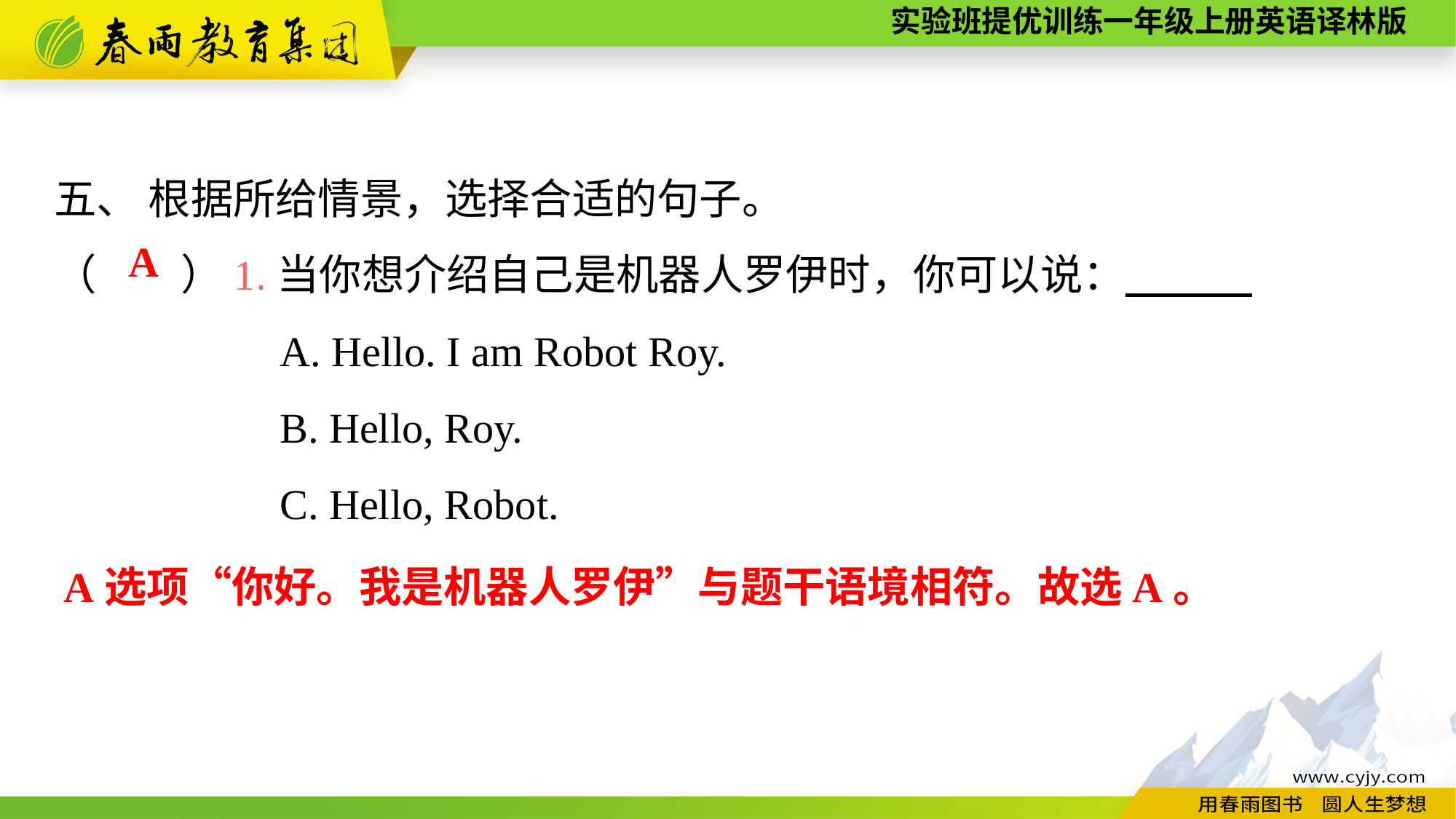

五、 根据所给情景，选择合适的句子。
（　　）1.当你想介绍自己是机器人罗伊时，你可以说：
A. Hello. I am Robot Roy.
B. Hello, Roy.
C. Hello, Robot.
A
A选项“你好。我是机器人罗伊”与题干语境相符。故选A。